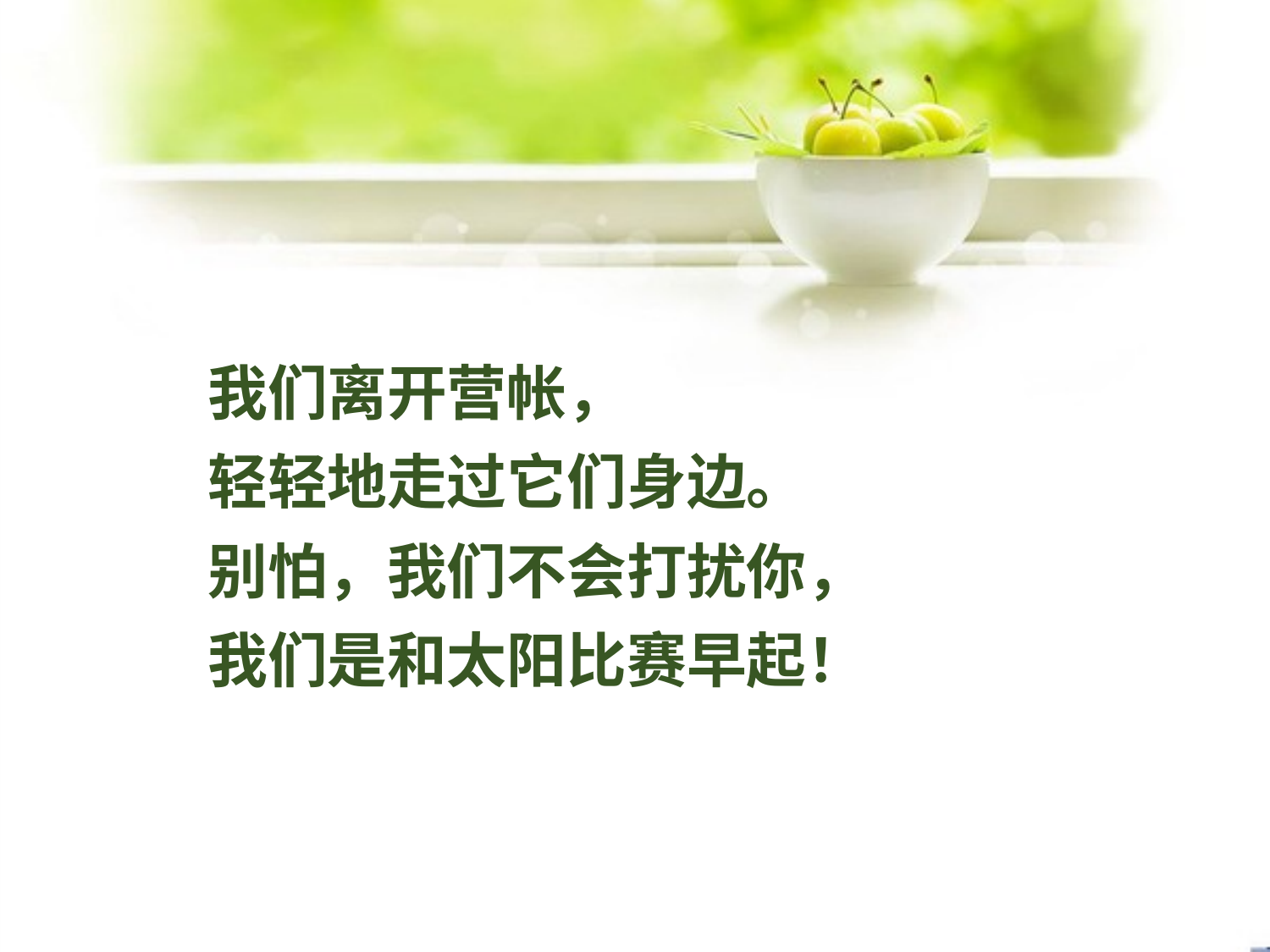

我们离开营帐，
轻轻地走过它们身边。
别怕，我们不会打扰你，
我们是和太阳比赛早起！